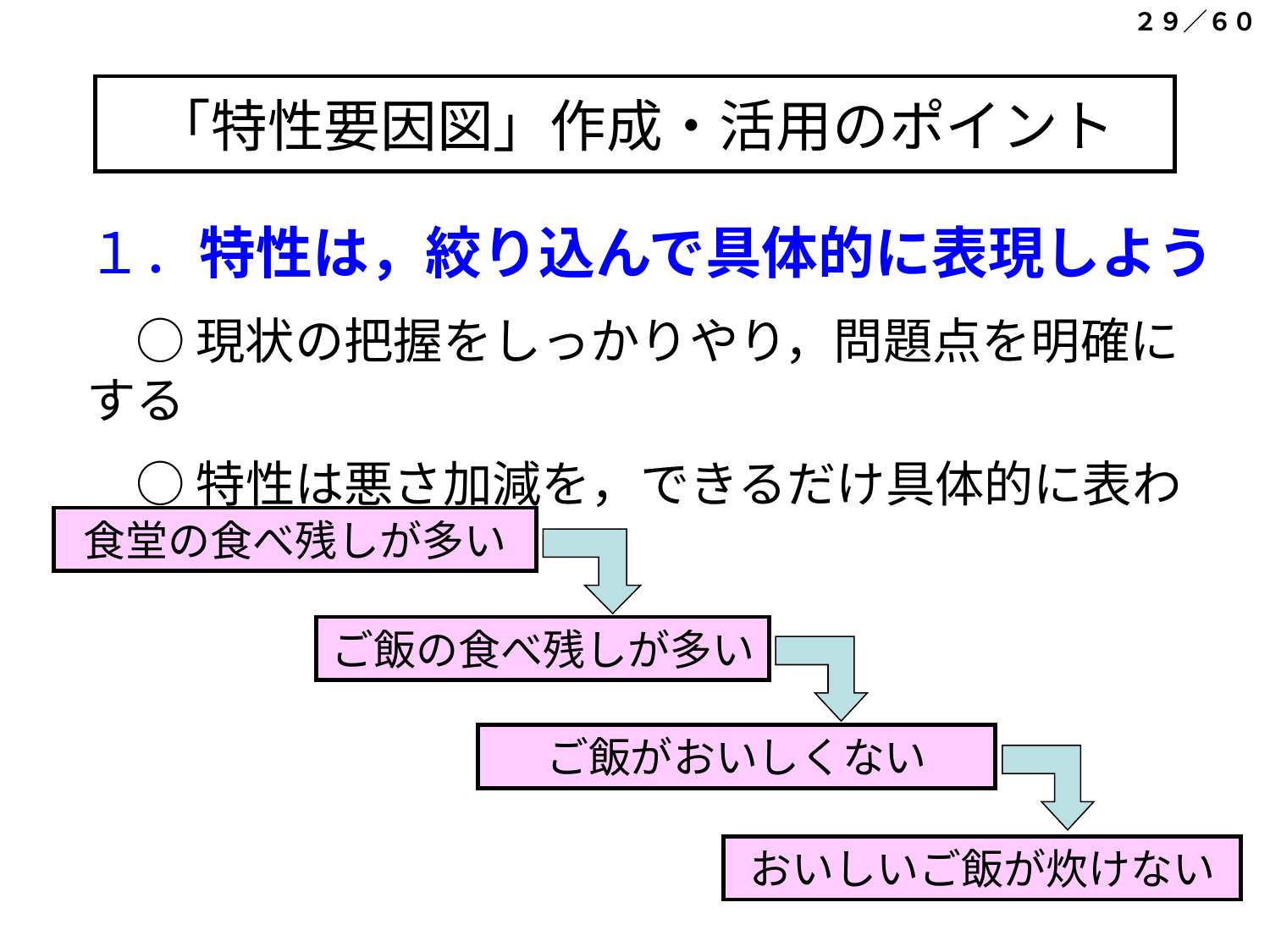

２９／６０
# 「特性要因図」作成・活用のポイント
１．特性は，絞り込んで具体的に表現しよう
　○ 現状の把握をしっかりやり，問題点を明確にする
　○ 特性は悪さ加減を，できるだけ具体的に表わそう
食堂の食べ残しが多い

ご飯の食べ残しが多い

ご飯がおいしくない

おいしいご飯が炊けない